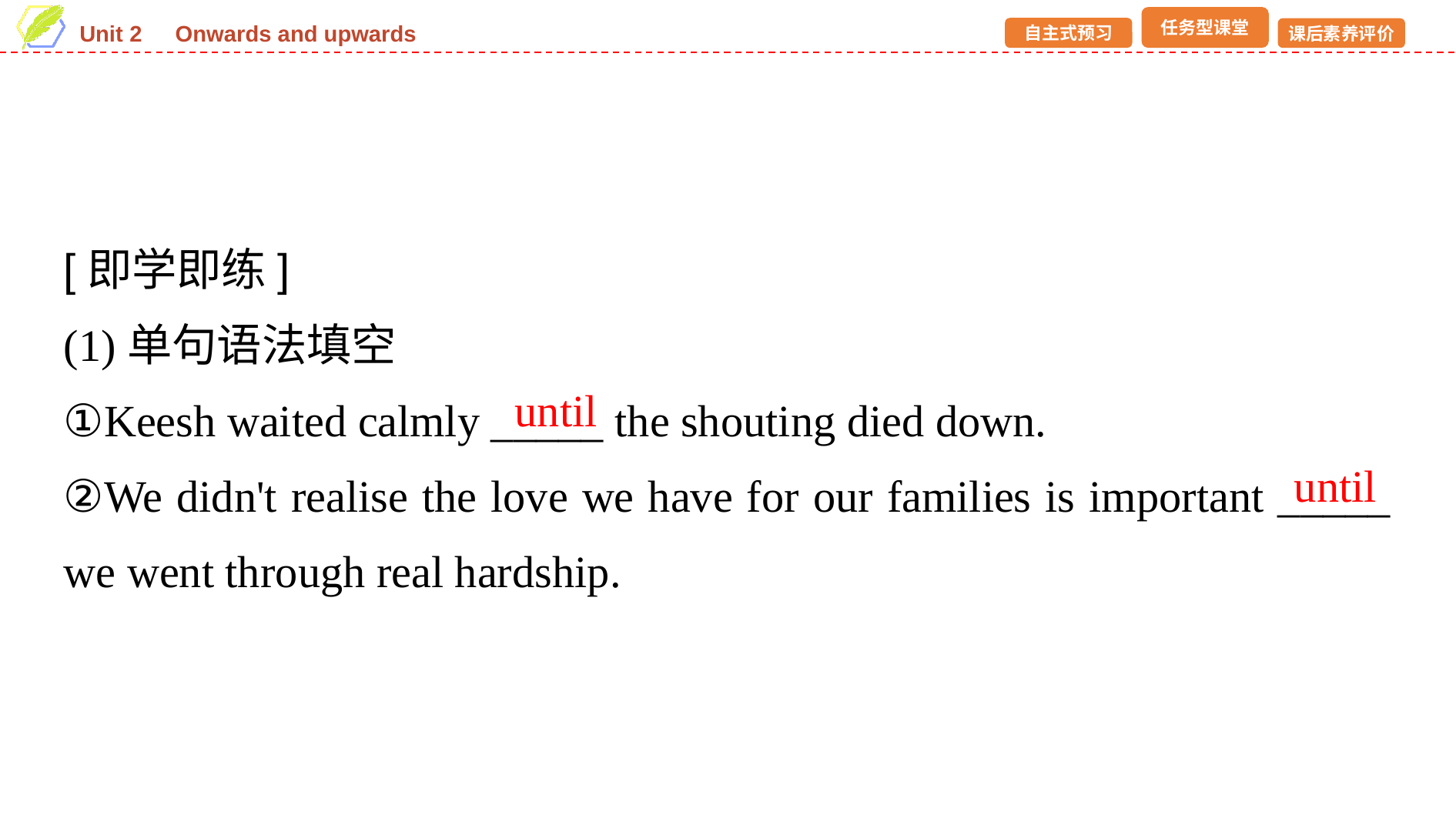

[即学即练]
(1)单句语法填空
①Keesh waited calmly _____ the shouting died down.
②We didn't realise the love we have for our families is important _____ we went through real hardship.
until
until